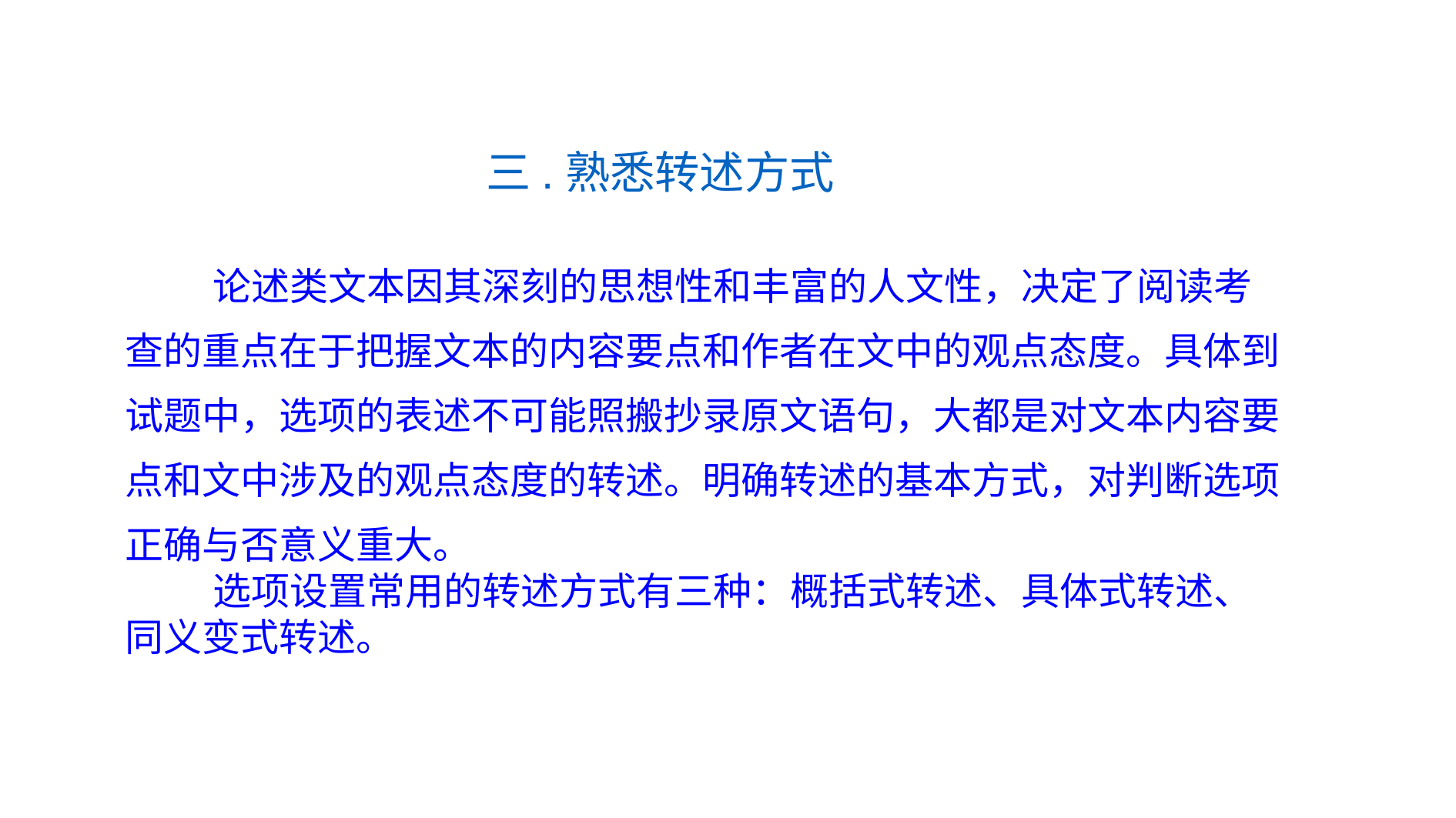

三.熟悉转述方式
         论述类文本因其深刻的思想性和丰富的人文性，决定了阅读考查的重点在于把握文本的内容要点和作者在文中的观点态度。具体到试题中，选项的表述不可能照搬抄录原文语句，大都是对文本内容要点和文中涉及的观点态度的转述。明确转述的基本方式，对判断选项正确与否意义重大。
         选项设置常用的转述方式有三种：概括式转述、具体式转述、同义变式转述。